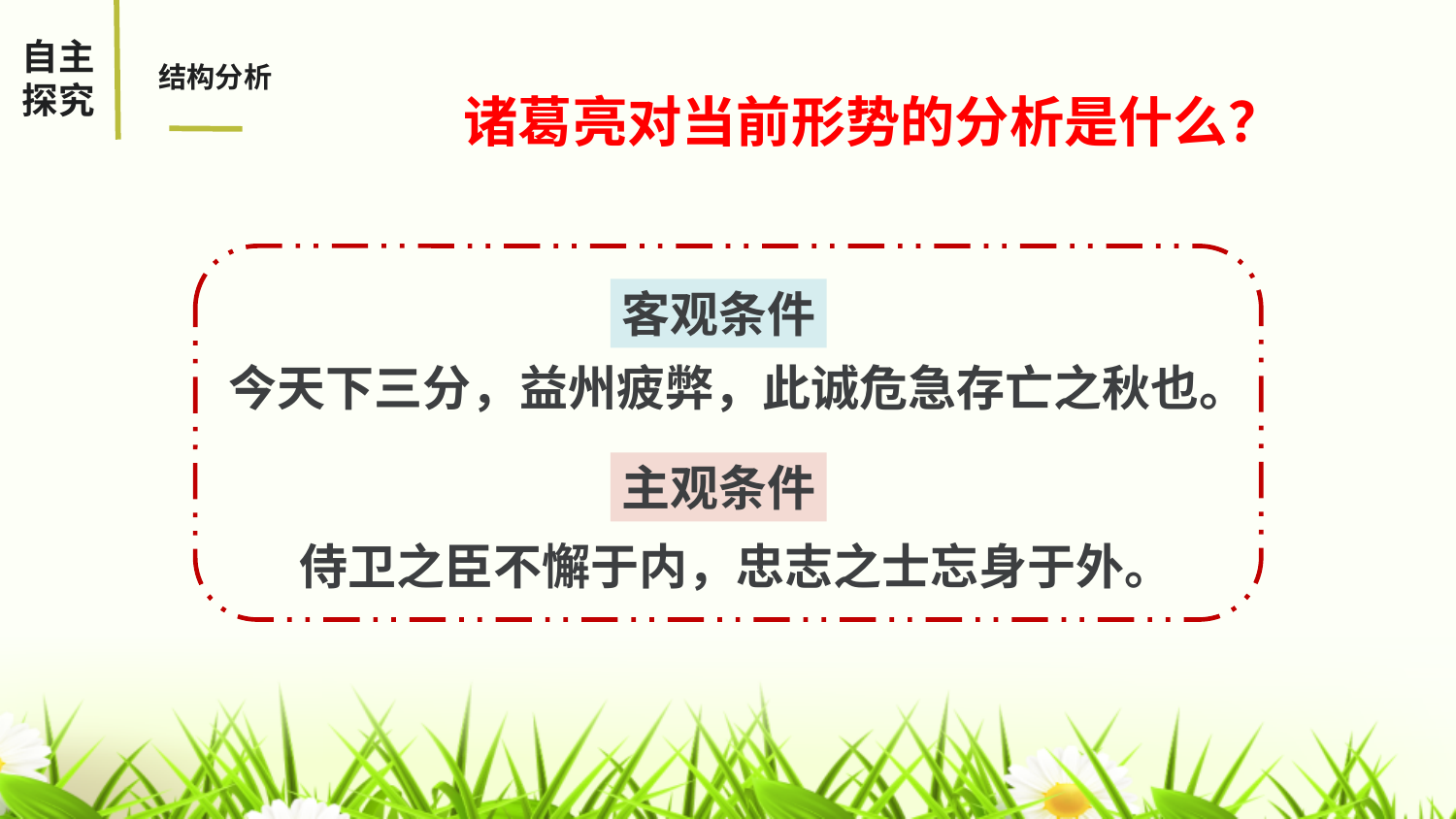

自主探究
结构分析
诸葛亮对当前形势的分析是什么？

客观条件
今天下三分，益州疲弊，此诚危急存亡之秋也。
主观条件
侍卫之臣不懈于内，忠志之士忘身于外。